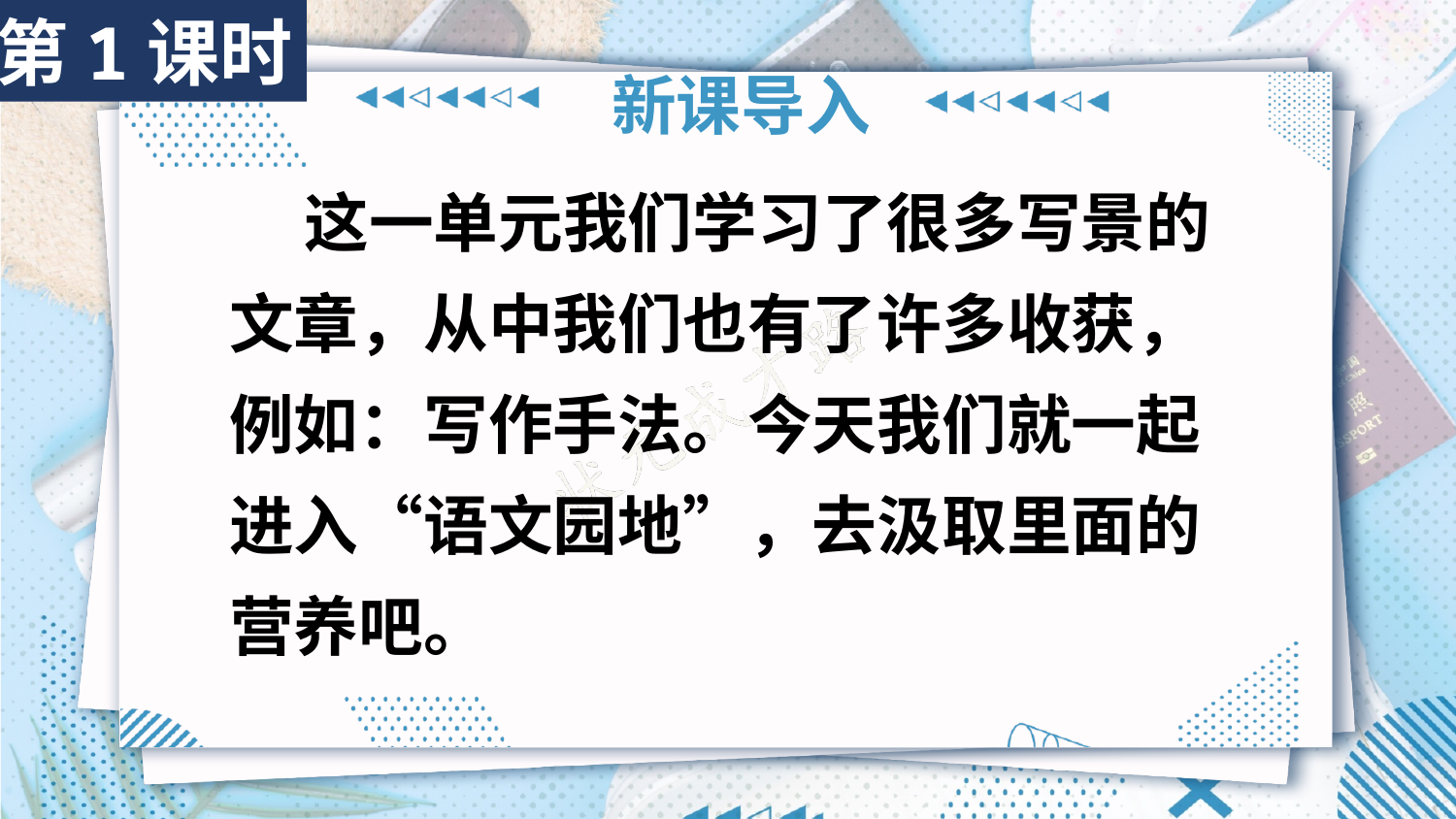

第1课时
新课导入
    这一单元我们学习了很多写景的文章，从中我们也有了许多收获，例如：写作手法。今天我们就一起进入“语文园地”，去汲取里面的营养吧。